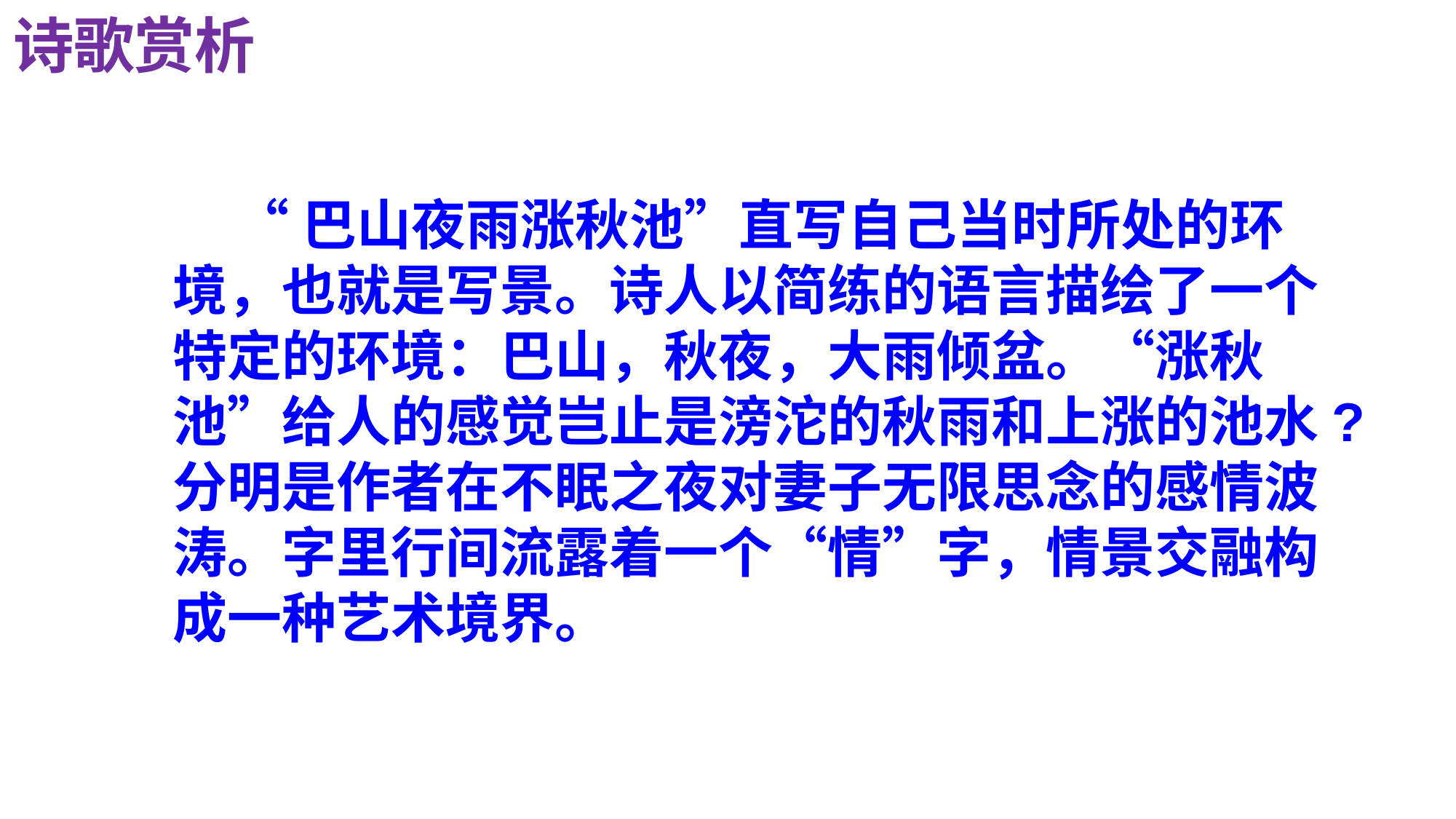

诗歌赏析

     “巴山夜雨涨秋池”直写自己当时所处的环境，也就是写景。诗人以简练的语言描绘了一个特定的环境：巴山，秋夜，大雨倾盆。“涨秋池”给人的感觉岂止是滂沱的秋雨和上涨的池水?分明是作者在不眠之夜对妻子无限思念的感情波涛。字里行间流露着一个“情”字，情景交融构成一种艺术境界。